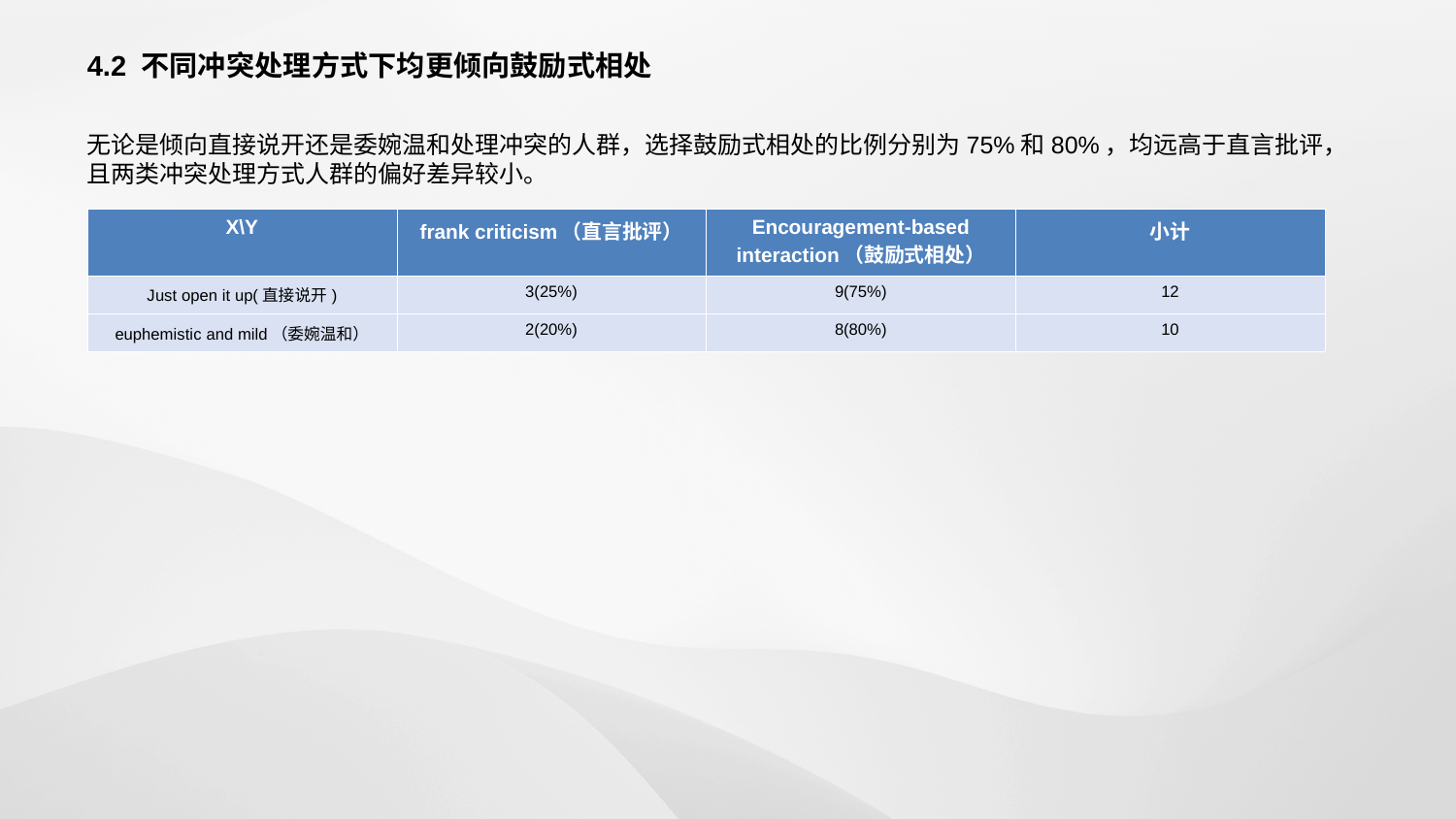

4.2 不同冲突处理方式下均更倾向鼓励式相处
无论是倾向直接说开还是委婉温和处理冲突的人群，选择鼓励式相处的比例分别为75%和80%，均远高于直言批评，且两类冲突处理方式人群的偏好差异较小。
| X\Y | frank criticism（直言批评） | Encouragement-based interaction（鼓励式相处） | 小计 |
| --- | --- | --- | --- |
| Just open it up(直接说开) | 3(25%) | 9(75%) | 12 |
| euphemistic and mild（委婉温和） | 2(20%) | 8(80%) | 10 |